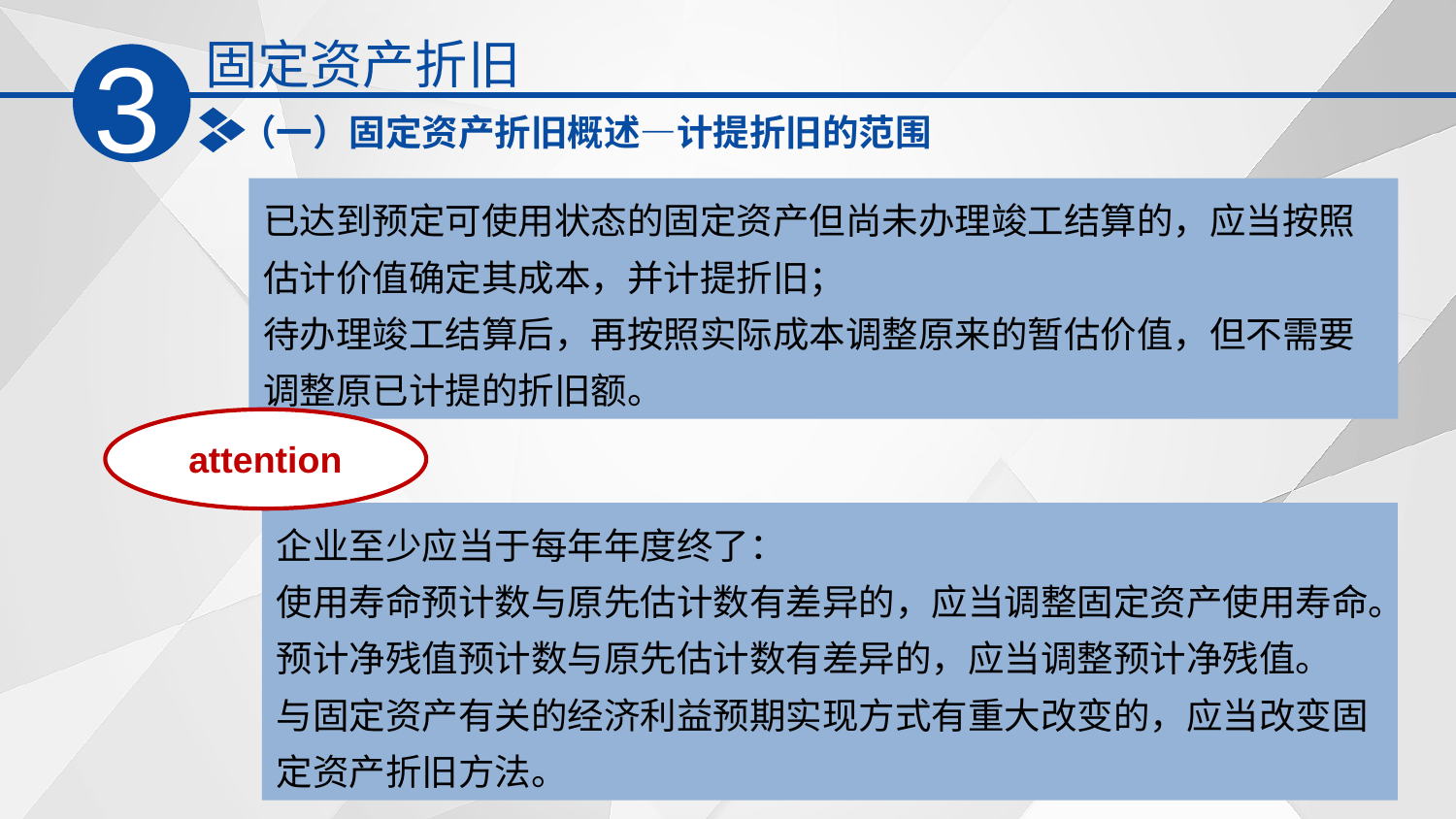

固定资产折旧
3

（一）固定资产折旧概述—计提折旧的范围

已达到预定可使用状态的固定资产但尚未办理竣工结算的，应当按照估计价值确定其成本，并计提折旧；
待办理竣工结算后，再按照实际成本调整原来的暂估价值，但不需要调整原已计提的折旧额。
attention
企业至少应当于每年年度终了：
使用寿命预计数与原先估计数有差异的，应当调整固定资产使用寿命。
预计净残值预计数与原先估计数有差异的，应当调整预计净残值。
与固定资产有关的经济利益预期实现方式有重大改变的，应当改变固定资产折旧方法。